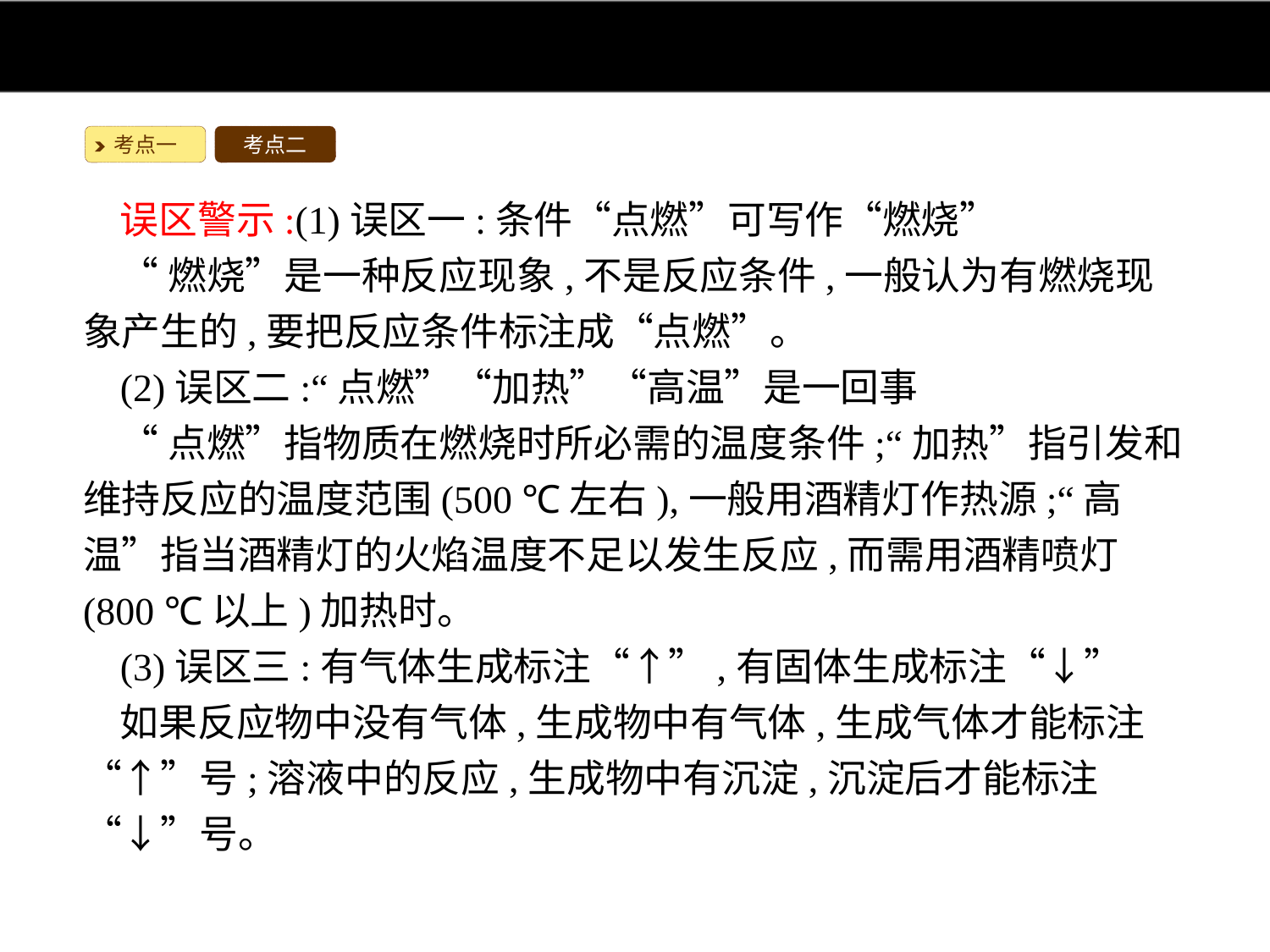

考点一
考点二

误区警示:(1)误区一:条件“点燃”可写作“燃烧”
“燃烧”是一种反应现象,不是反应条件,一般认为有燃烧现象产生的,要把反应条件标注成“点燃”。
(2)误区二:“点燃”“加热”“高温”是一回事
“点燃”指物质在燃烧时所必需的温度条件;“加热”指引发和维持反应的温度范围(500 ℃左右),一般用酒精灯作热源;“高温”指当酒精灯的火焰温度不足以发生反应,而需用酒精喷灯(800 ℃以上)加热时。
(3)误区三:有气体生成标注“↑”,有固体生成标注“↓”
如果反应物中没有气体,生成物中有气体,生成气体才能标注“↑”号;溶液中的反应,生成物中有沉淀,沉淀后才能标注“↓”号。